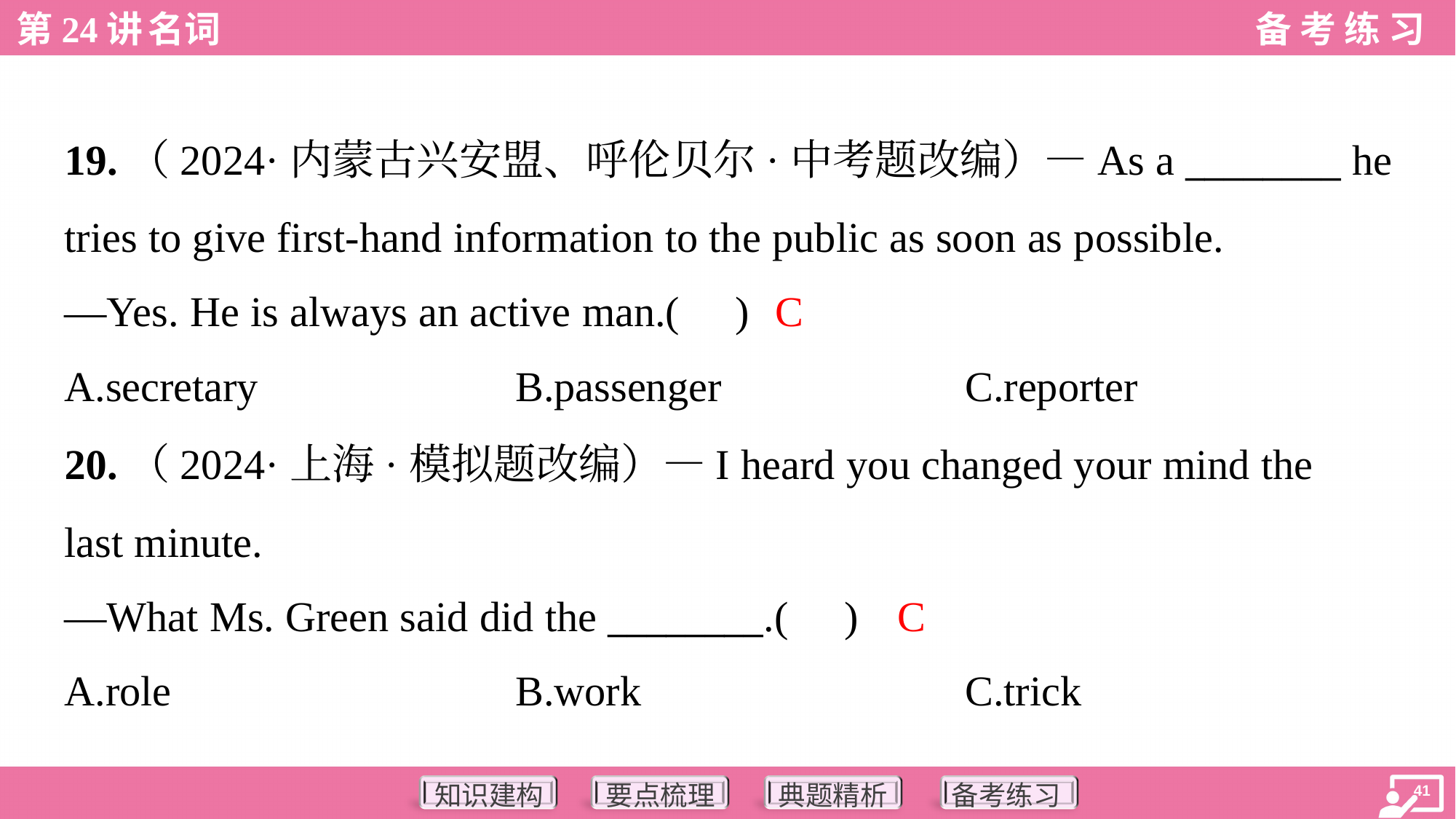

19.（2024·内蒙古兴安盟、呼伦贝尔·中考题改编）—As a ________ he
tries to give first-hand information to the public as soon as possible.
—Yes. He is always an active man.(     )
C
A.secretary	B.passenger	C.reporter
20.（2024·上海·模拟题改编）—I heard you changed your mind the
last minute.
—What Ms. Green said did the ________.(     )
C
A.role	B.work	C.trick